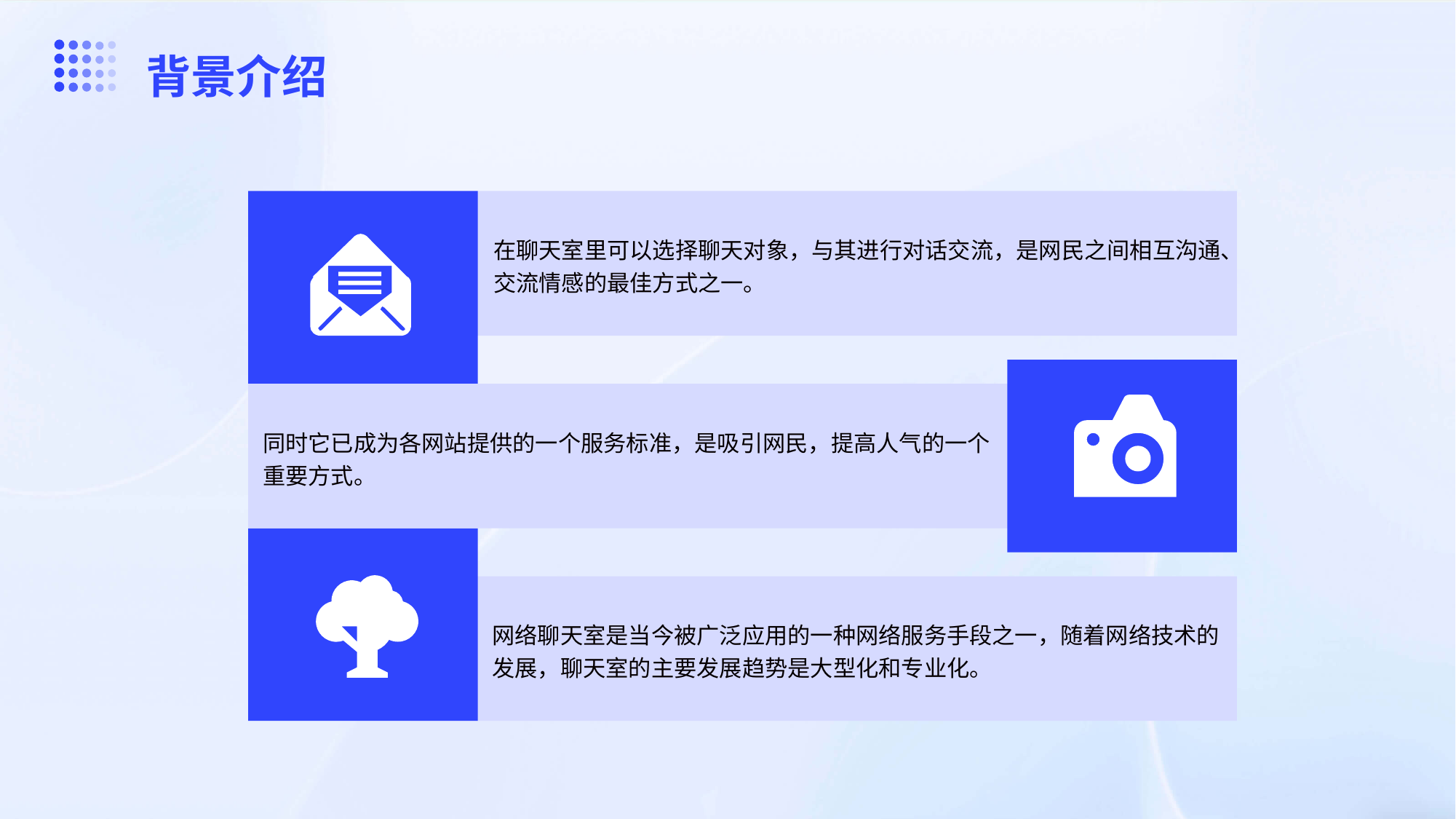

背景介绍

在聊天室里可以选择聊天对象，与其进行对话交流，是网民之间相互沟通、交流情感的最佳方式之一。

同时它已成为各网站提供的一个服务标准，是吸引网民，提高人气的一个重要方式。

网络聊天室是当今被广泛应用的一种网络服务手段之一，随着网络技术的发展，聊天室的主要发展趋势是大型化和专业化。